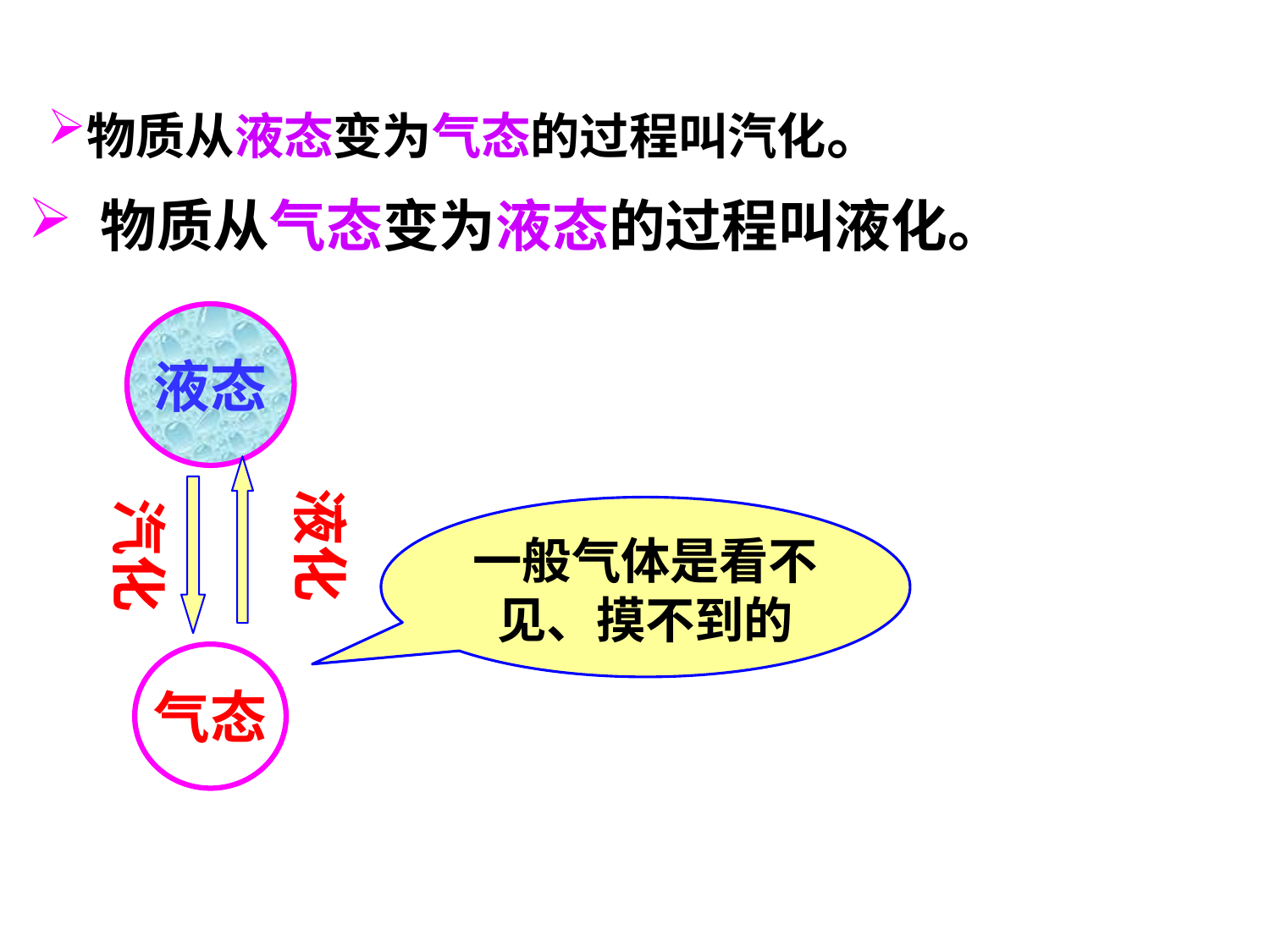

物质从液态变为气态的过程叫汽化。
 物质从气态变为液态的过程叫液化。
液态

液化
汽化
一般气体是看不见、摸不到的
气态